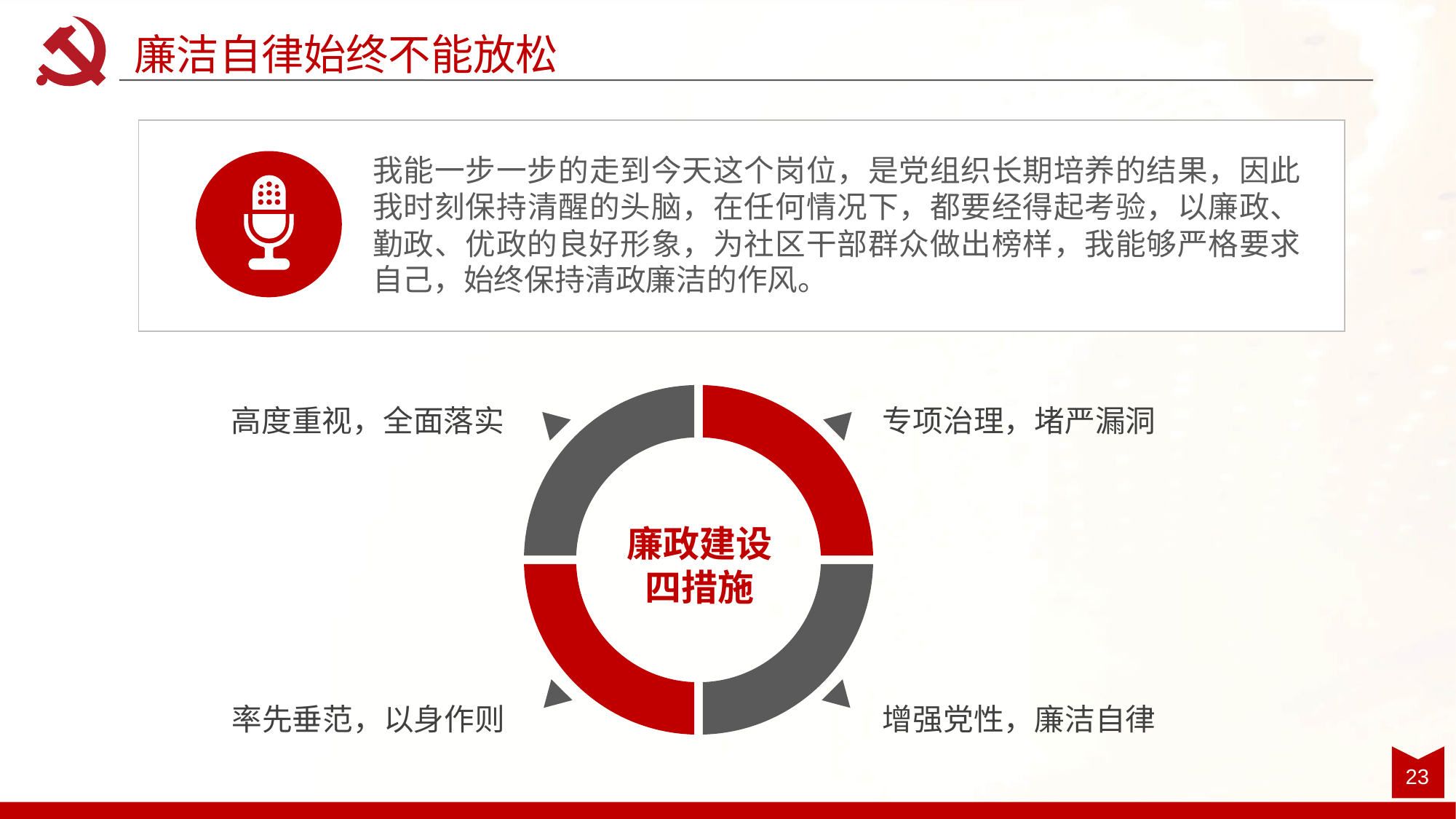

廉洁自律始终不能放松

我能一步一步的走到今天这个岗位，是党组织长期培养的结果，因此我时刻保持清醒的头脑，在任何情况下，都要经得起考验，以廉政、勤政、优政的良好形象，为社区干部群众做出榜样，我能够严格要求自己，始终保持清政廉洁的作风。

高度重视，全面落实
专项治理，堵严漏洞

廉政建设四措施

率先垂范，以身作则
增强党性，廉洁自律